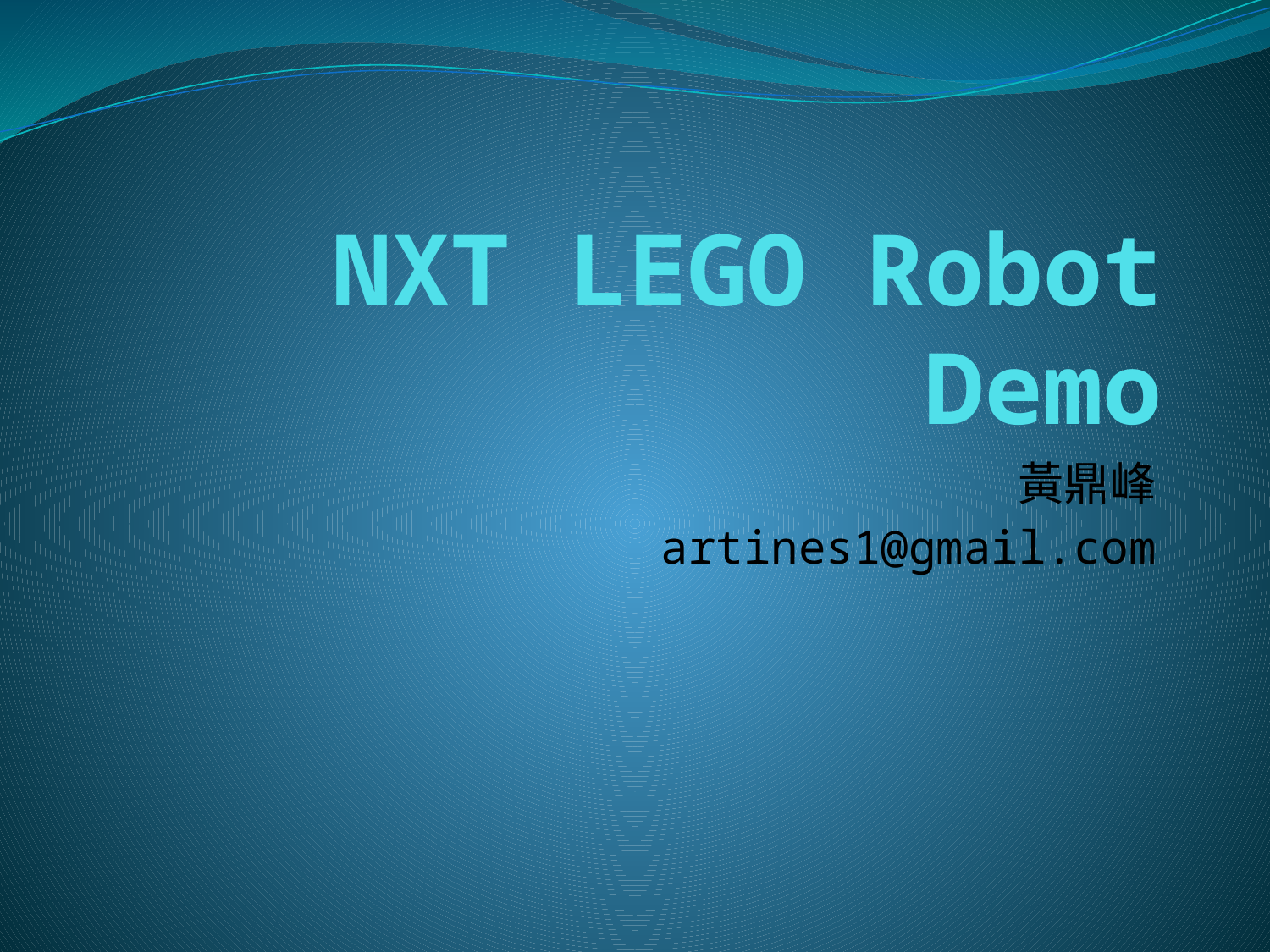

# NXT LEGO Robot Demo
黃鼎峰
artines1@gmail.com